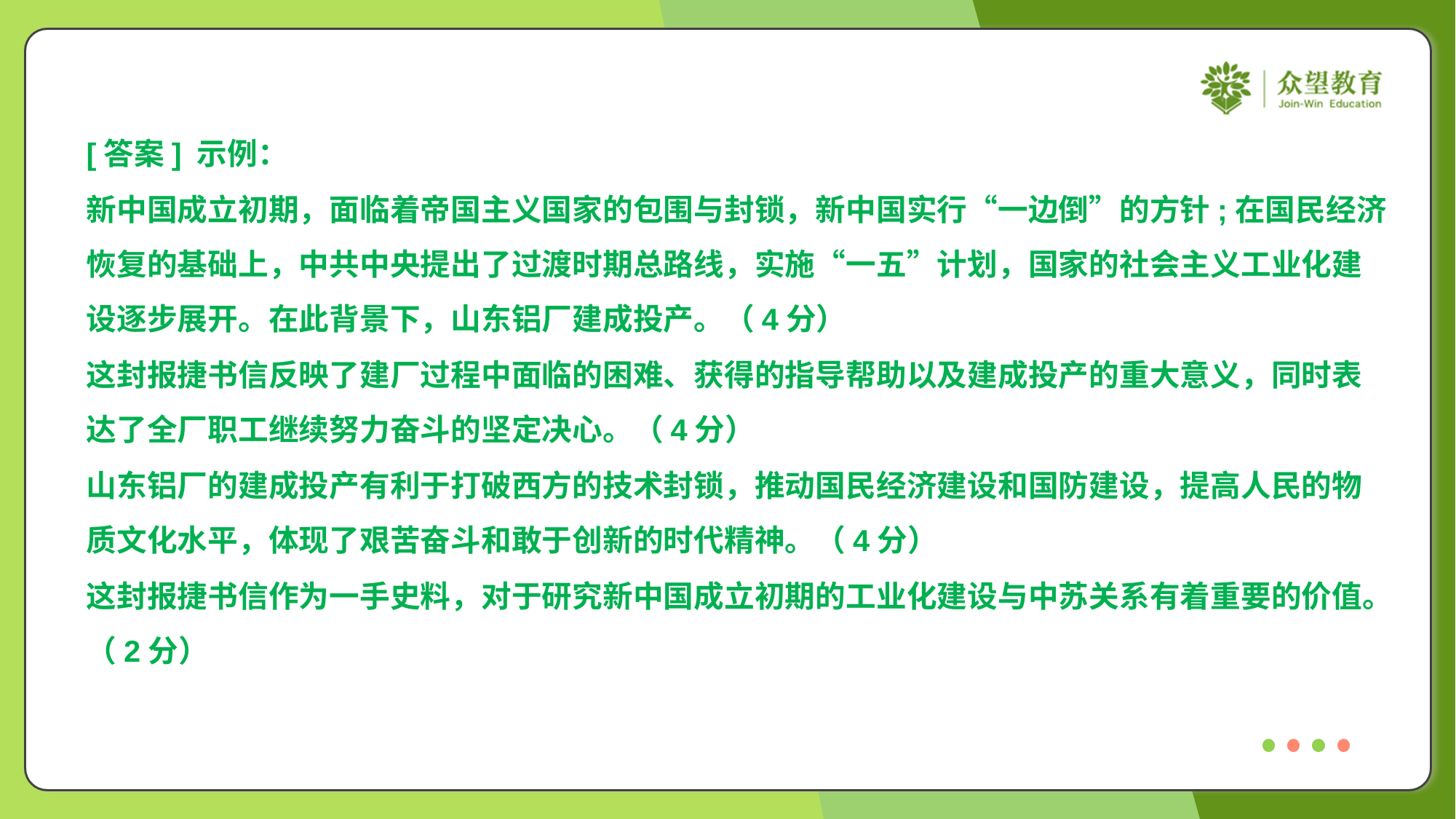

[答案] 示例：
新中国成立初期，面临着帝国主义国家的包围与封锁，新中国实行“一边倒”的方针;在国民经济
恢复的基础上，中共中央提出了过渡时期总路线，实施“一五”计划，国家的社会主义工业化建
设逐步展开。在此背景下，山东铝厂建成投产。（4分）
这封报捷书信反映了建厂过程中面临的困难、获得的指导帮助以及建成投产的重大意义，同时表
达了全厂职工继续努力奋斗的坚定决心。（4分）
山东铝厂的建成投产有利于打破西方的技术封锁，推动国民经济建设和国防建设，提高人民的物
质文化水平，体现了艰苦奋斗和敢于创新的时代精神。（4分）
这封报捷书信作为一手史料，对于研究新中国成立初期的工业化建设与中苏关系有着重要的价值。
（2分）